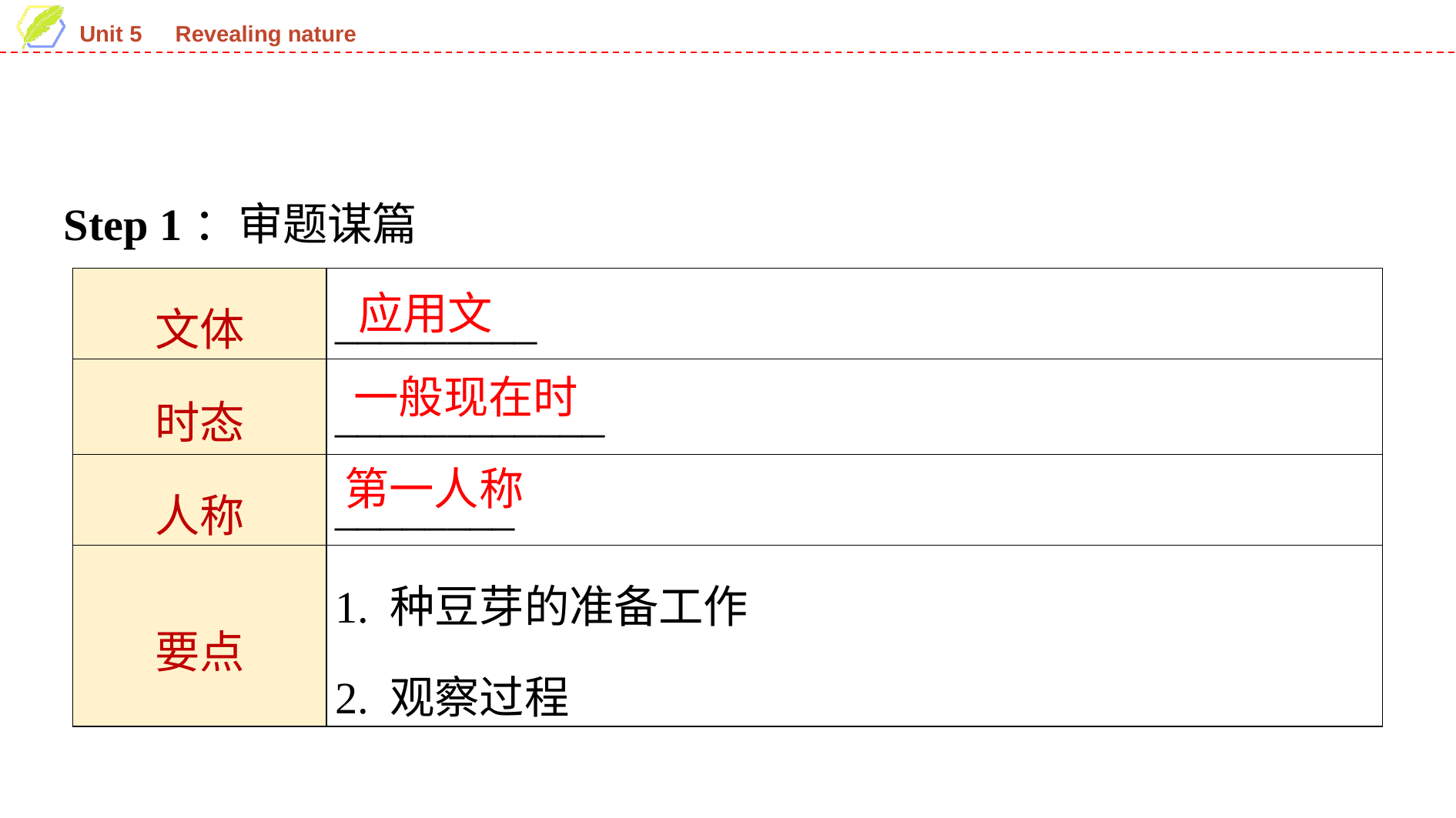

Step 1：审题谋篇
| 文体 | \_\_\_\_\_\_\_\_\_ |
| --- | --- |
| 时态 | \_\_\_\_\_\_\_\_\_\_\_\_ |
| 人称 | \_\_\_\_\_\_\_\_ |
| 要点 | 1. 种豆芽的准备工作 2. 观察过程 |
应用文
一般现在时
第一人称